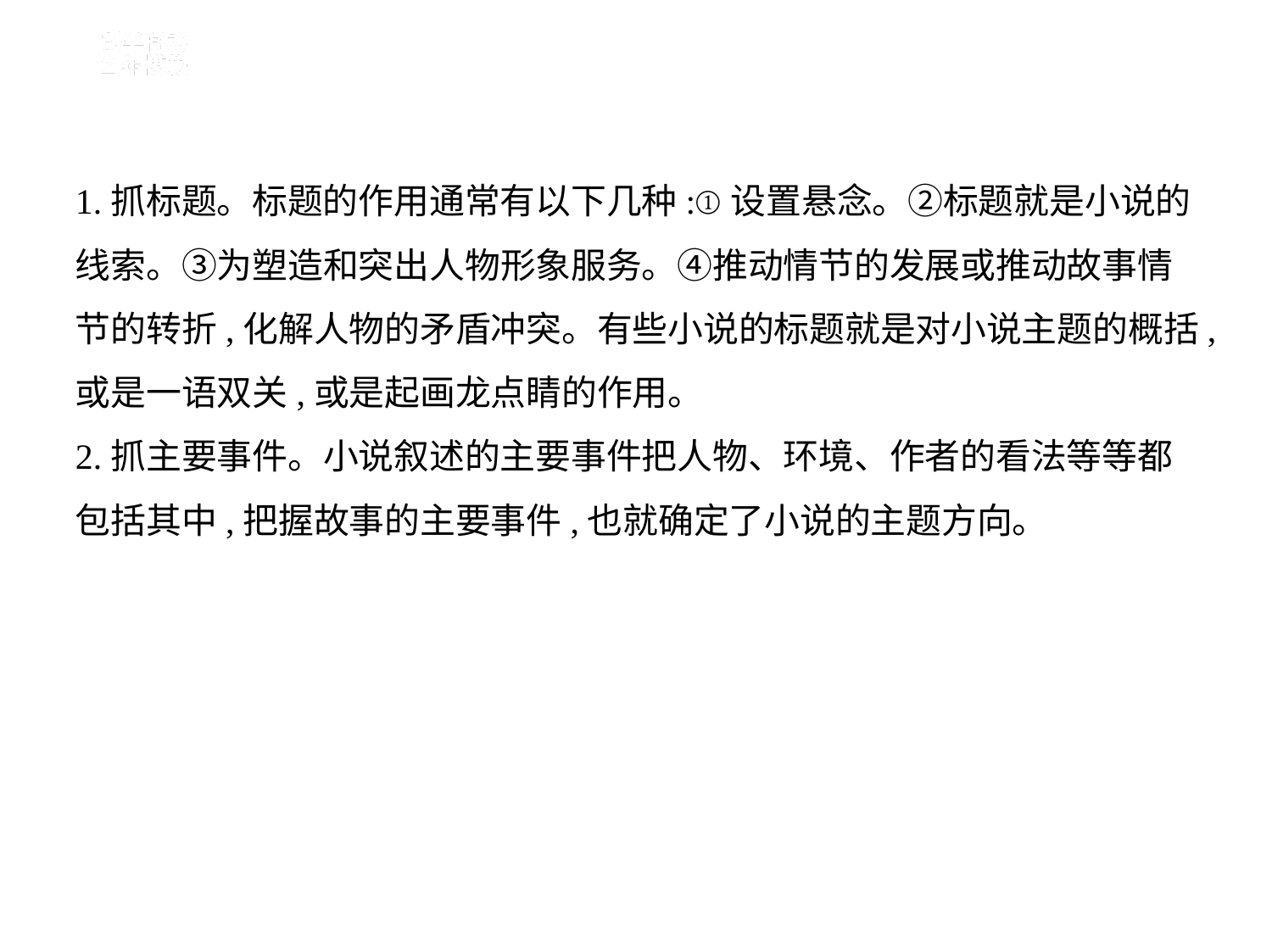

1.抓标题。标题的作用通常有以下几种:①设置悬念。②标题就是小说的
线索。③为塑造和突出人物形象服务。④推动情节的发展或推动故事情
节的转折,化解人物的矛盾冲突。有些小说的标题就是对小说主题的概括,
或是一语双关,或是起画龙点睛的作用。
2.抓主要事件。小说叙述的主要事件把人物、环境、作者的看法等等都
包括其中,把握故事的主要事件,也就确定了小说的主题方向。